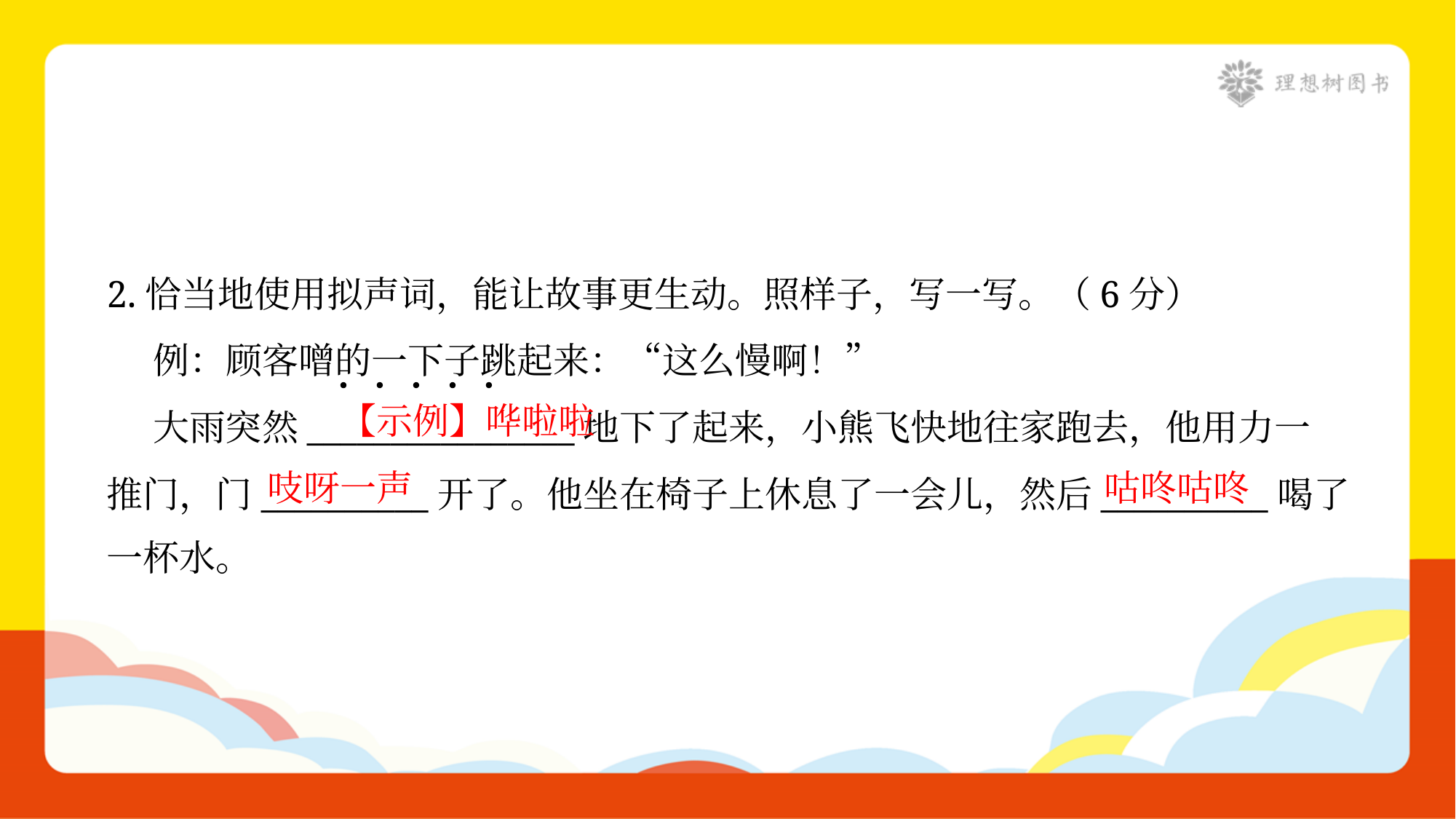

2.恰当地使用拟声词，能让故事更生动。照样子，写一写。（6分）
    例：顾客噌的一下子跳起来：“这么慢啊！”
    大雨突然________________地下了起来，小熊飞快地往家跑去，他用力一
推门，门__________开了。他坐在椅子上休息了一会儿，然后__________喝了
一杯水。
【示例】哗啦啦

吱呀一声
咕咚咕咚